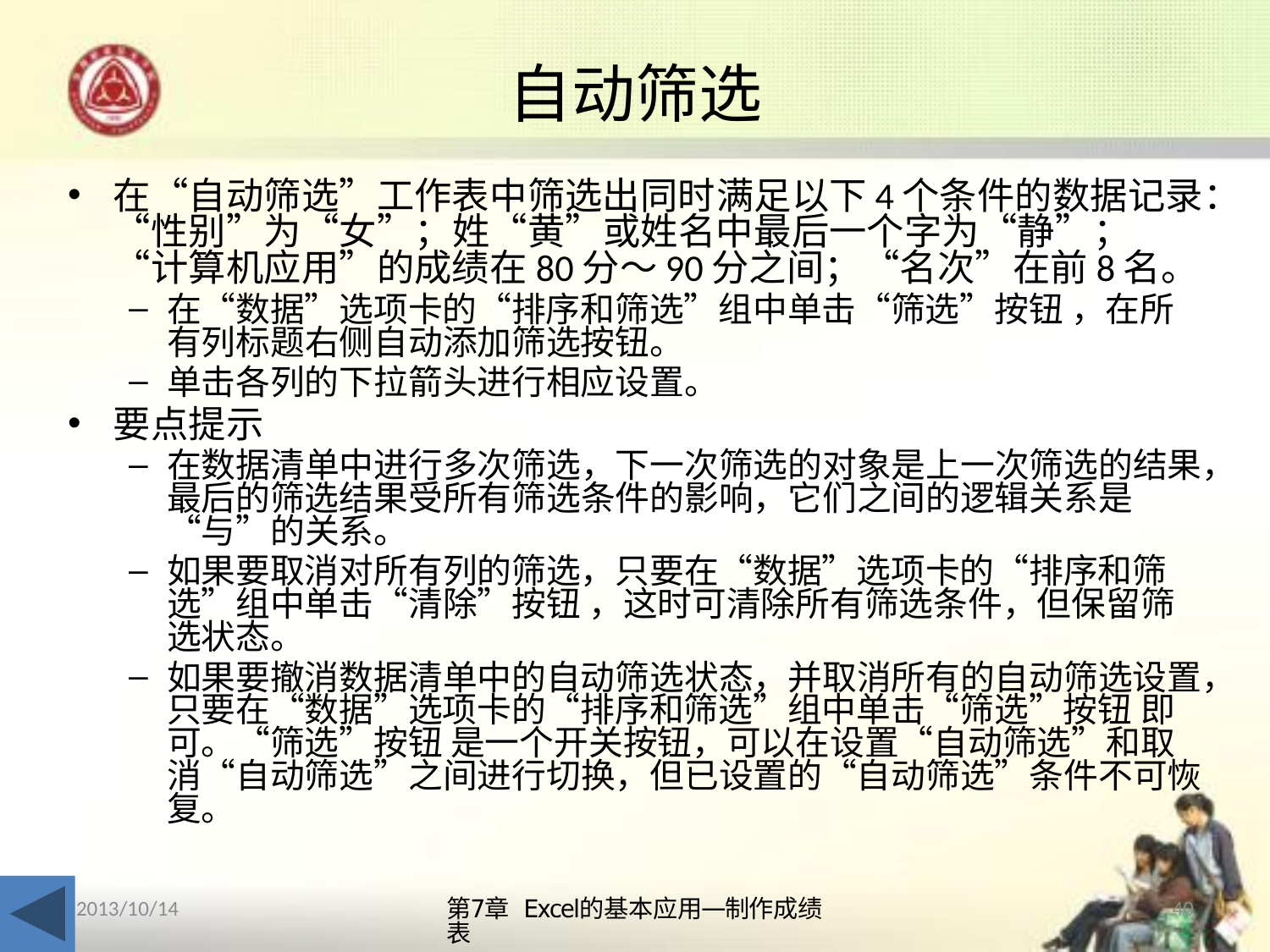

# 自动筛选
在“自动筛选”工作表中筛选出同时满足以下4个条件的数据记录：“性别”为“女”；姓“黄”或姓名中最后一个字为“静”；“计算机应用”的成绩在80分～90分之间；“名次”在前8名。
在“数据”选项卡的“排序和筛选”组中单击“筛选”按钮 ，在所有列标题右侧自动添加筛选按钮。
单击各列的下拉箭头进行相应设置。
要点提示
在数据清单中进行多次筛选，下一次筛选的对象是上一次筛选的结果，最后的筛选结果受所有筛选条件的影响，它们之间的逻辑关系是“与”的关系。
如果要取消对所有列的筛选，只要在“数据”选项卡的“排序和筛选”组中单击“清除”按钮 ，这时可清除所有筛选条件，但保留筛选状态。
如果要撤消数据清单中的自动筛选状态，并取消所有的自动筛选设置，只要在“数据”选项卡的“排序和筛选”组中单击“筛选”按钮 即可。“筛选”按钮 是一个开关按钮，可以在设置“自动筛选”和取消“自动筛选”之间进行切换，但已设置的“自动筛选”条件不可恢复。

第7章  Excel的基本应用—制作成绩表
40
2013/10/14